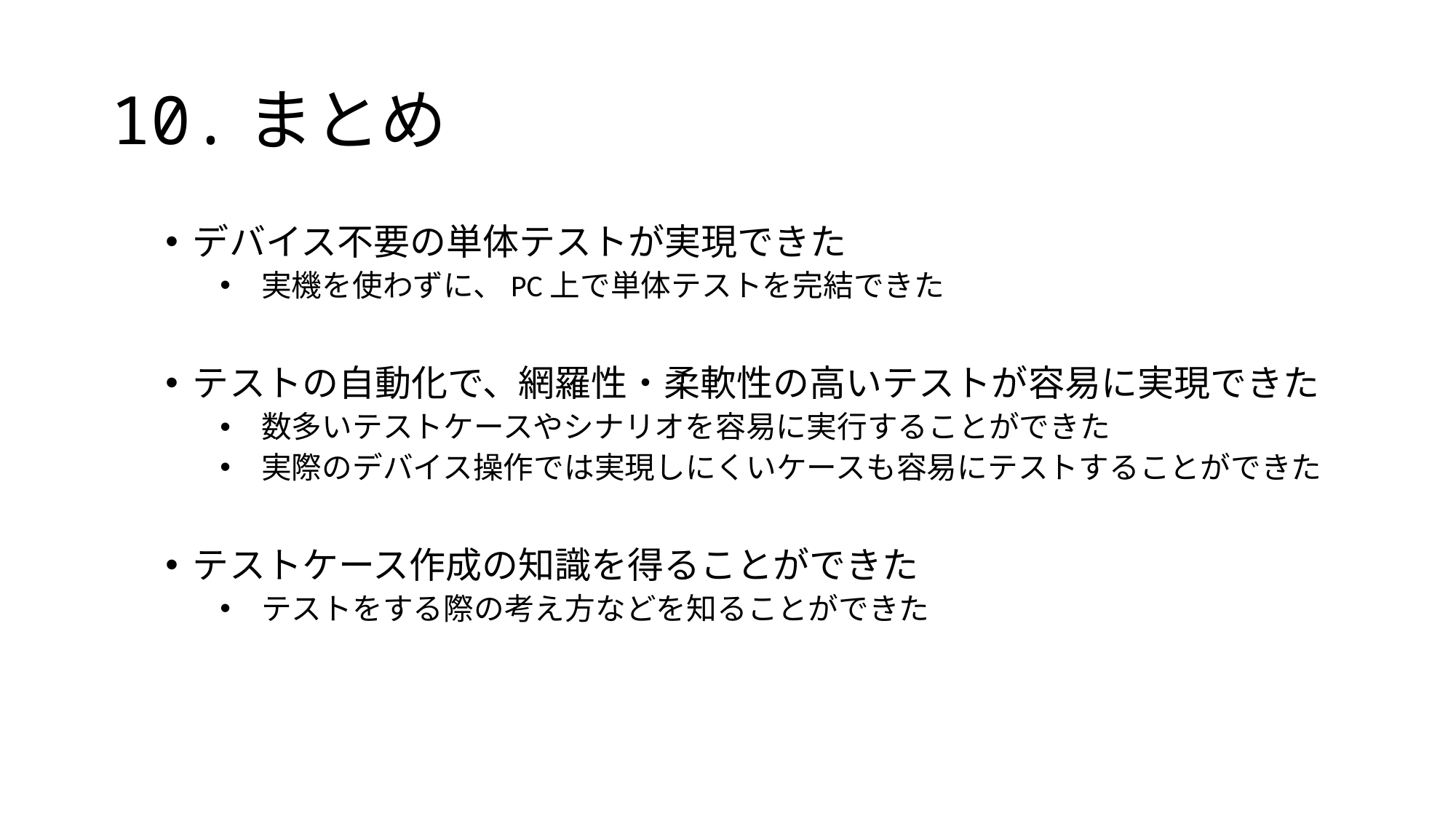

# 10.まとめ
デバイス不要の単体テストが実現できた
 実機を使わずに、PC上で単体テストを完結できた

テストの自動化で、網羅性・柔軟性の高いテストが容易に実現できた
 数多いテストケースやシナリオを容易に実行することができた
 実際のデバイス操作では実現しにくいケースも容易にテストすることができた

テストケース作成の知識を得ることができた
 テストをする際の考え方などを知ることができた